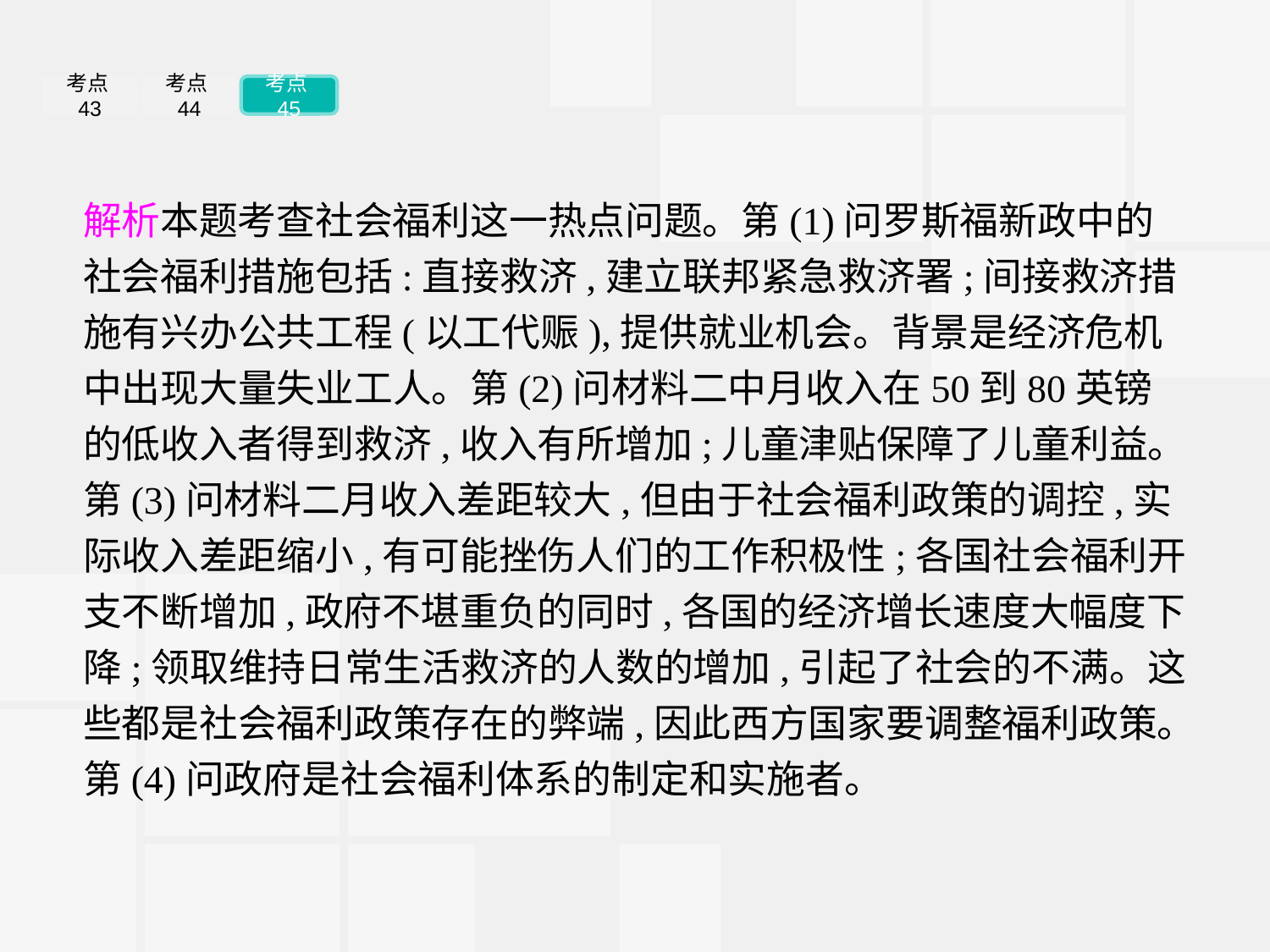

考点43
考点44
考点45
解析本题考查社会福利这一热点问题。第(1)问罗斯福新政中的社会福利措施包括:直接救济,建立联邦紧急救济署;间接救济措施有兴办公共工程(以工代赈),提供就业机会。背景是经济危机中出现大量失业工人。第(2)问材料二中月收入在50到80英镑的低收入者得到救济,收入有所增加;儿童津贴保障了儿童利益。第(3)问材料二月收入差距较大,但由于社会福利政策的调控,实际收入差距缩小,有可能挫伤人们的工作积极性;各国社会福利开支不断增加,政府不堪重负的同时,各国的经济增长速度大幅度下降;领取维持日常生活救济的人数的增加,引起了社会的不满。这些都是社会福利政策存在的弊端,因此西方国家要调整福利政策。第(4)问政府是社会福利体系的制定和实施者。